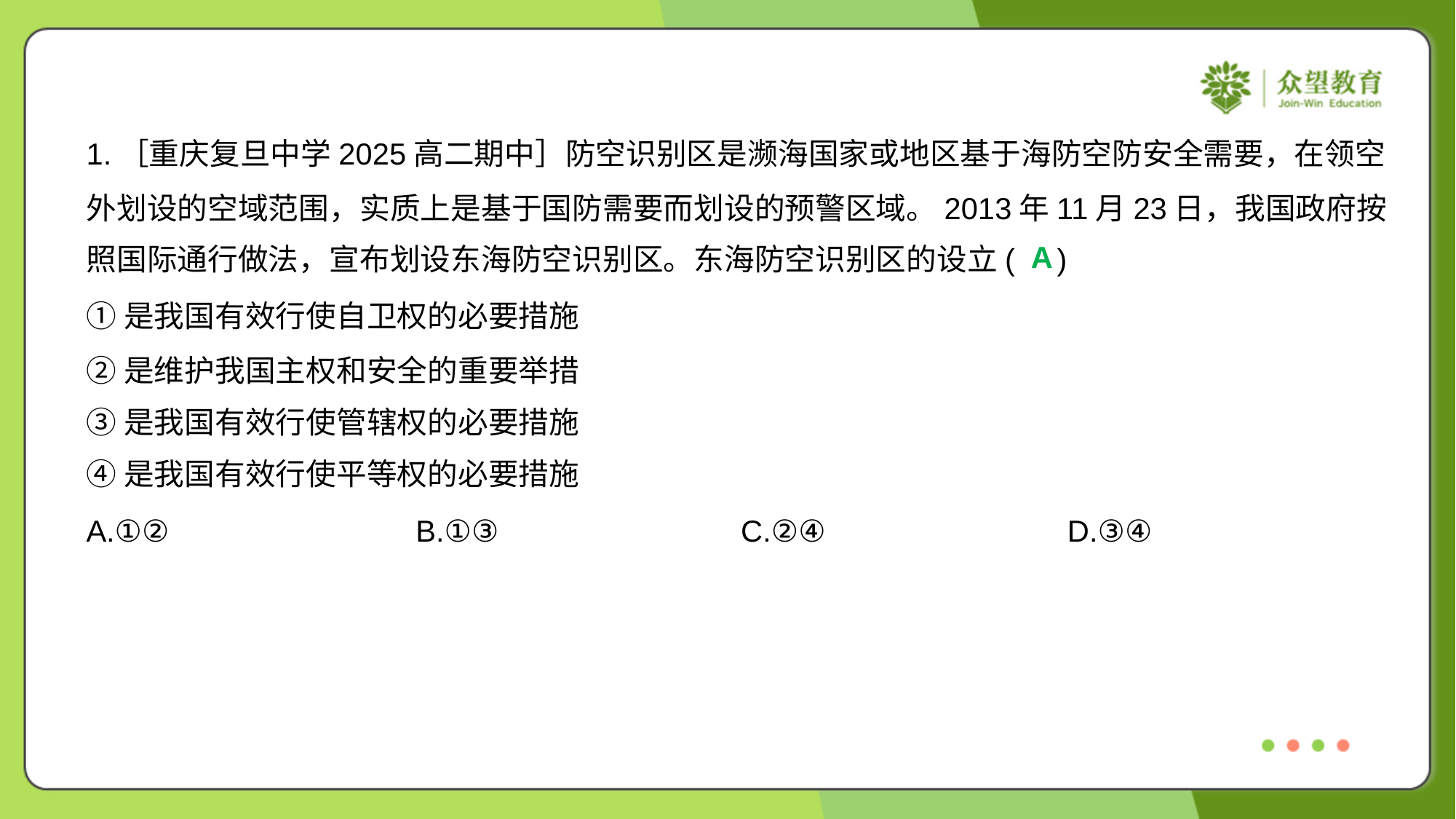

1.［重庆复旦中学2025高二期中］防空识别区是濒海国家或地区基于海防空防安全需要，在领空
外划设的空域范围，实质上是基于国防需要而划设的预警区域。2013年11月23日，我国政府按
照国际通行做法，宣布划设东海防空识别区。东海防空识别区的设立(     )
A
①是我国有效行使自卫权的必要措施
②是维护我国主权和安全的重要举措
③是我国有效行使管辖权的必要措施
④是我国有效行使平等权的必要措施
A.①②	B.①③	C.②④	D.③④